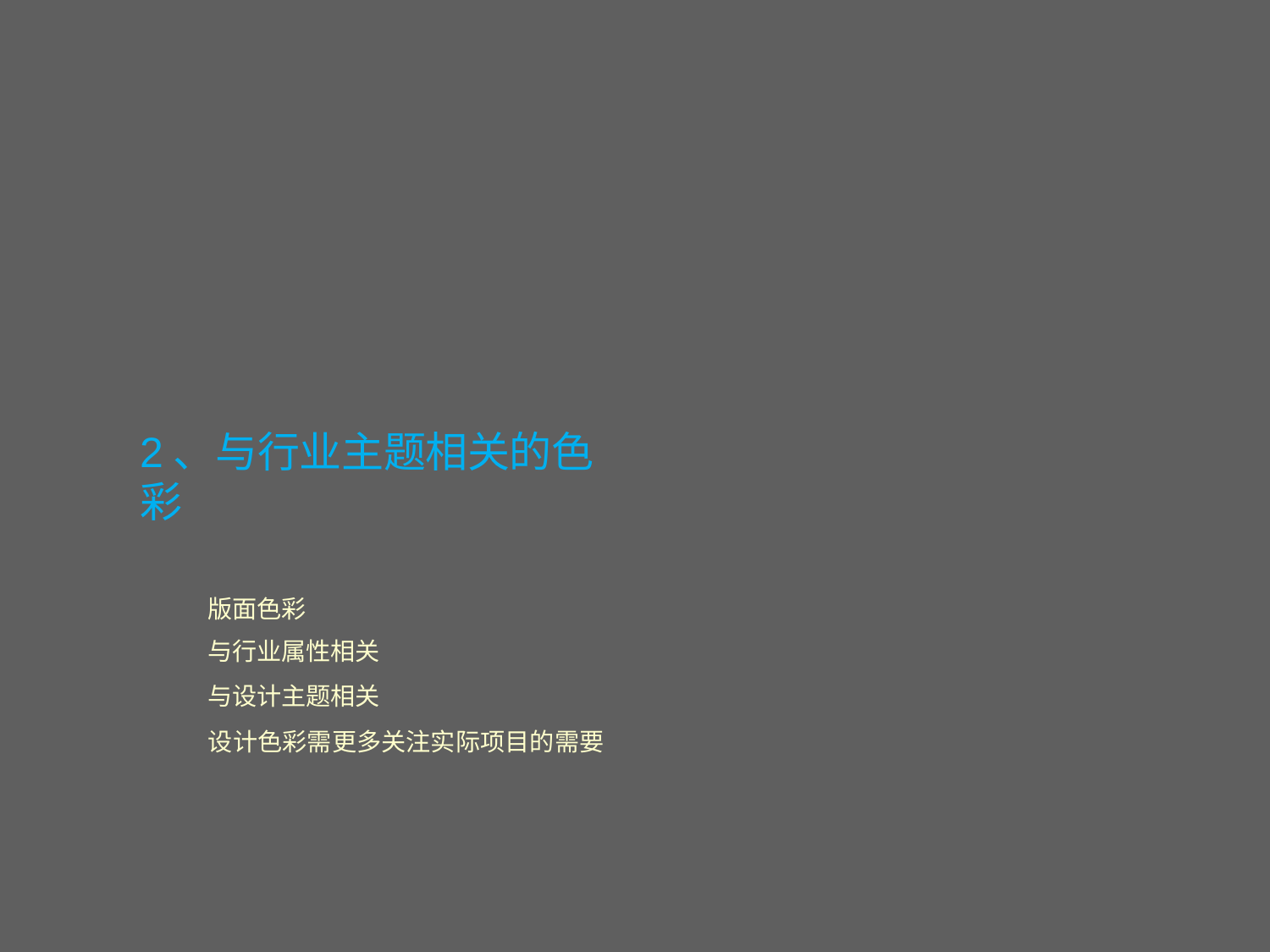

2、与行业主题相关的色彩

版面色彩
与行业属性相关
与设计主题相关

设计色彩需更多关注实际项目的需要